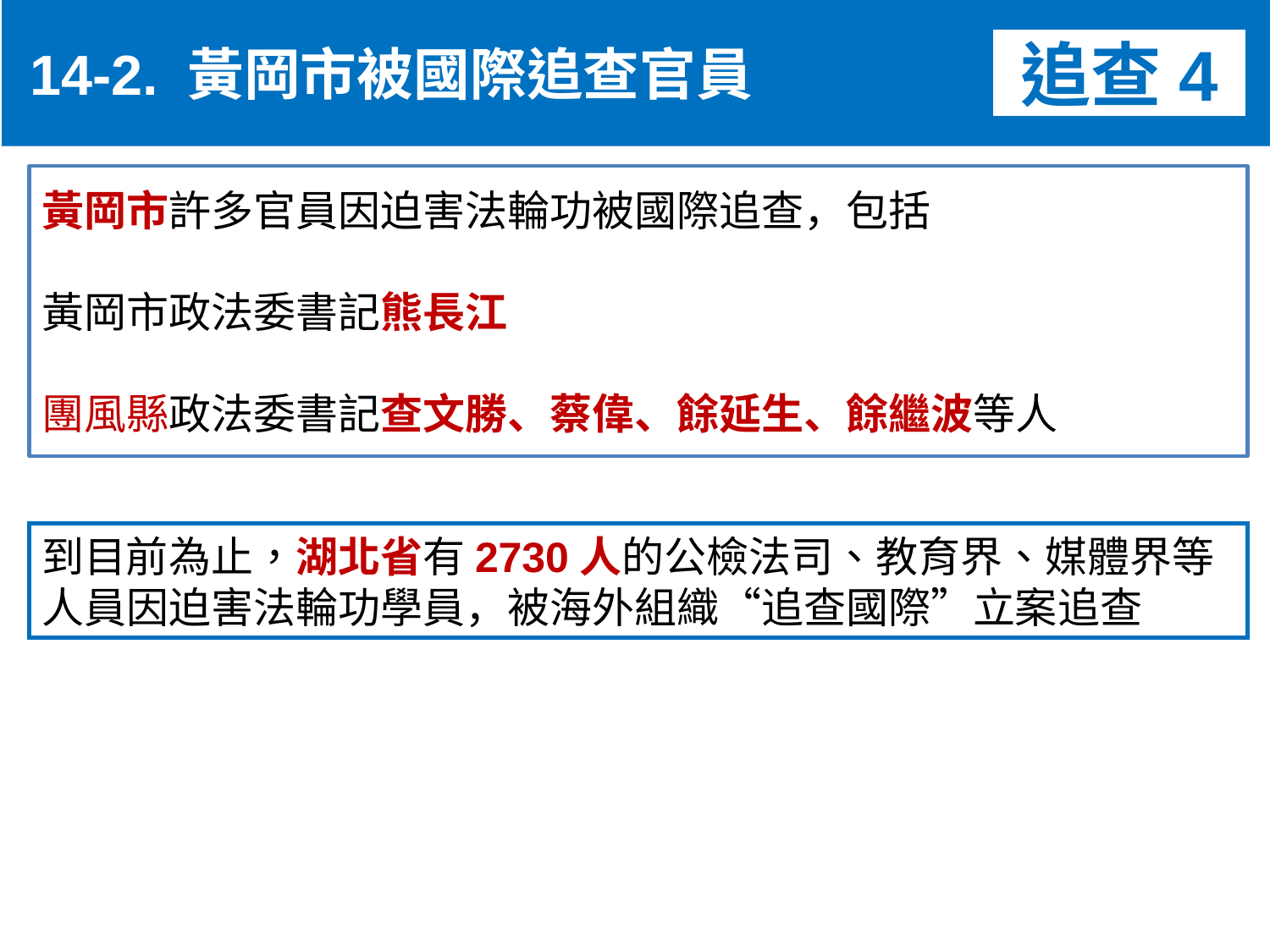

14-2. 黃岡市被國際追查官員
追查4
黃岡市許多官員因迫害法輪功被國際追查，包括

黃岡市政法委書記熊長江

團風縣政法委書記查文勝、蔡偉、餘延生、餘繼波等人
到目前為止，湖北省有2730人的公檢法司、教育界、媒體界等人員因迫害法輪功學員，被海外組織“追查國際”立案追查